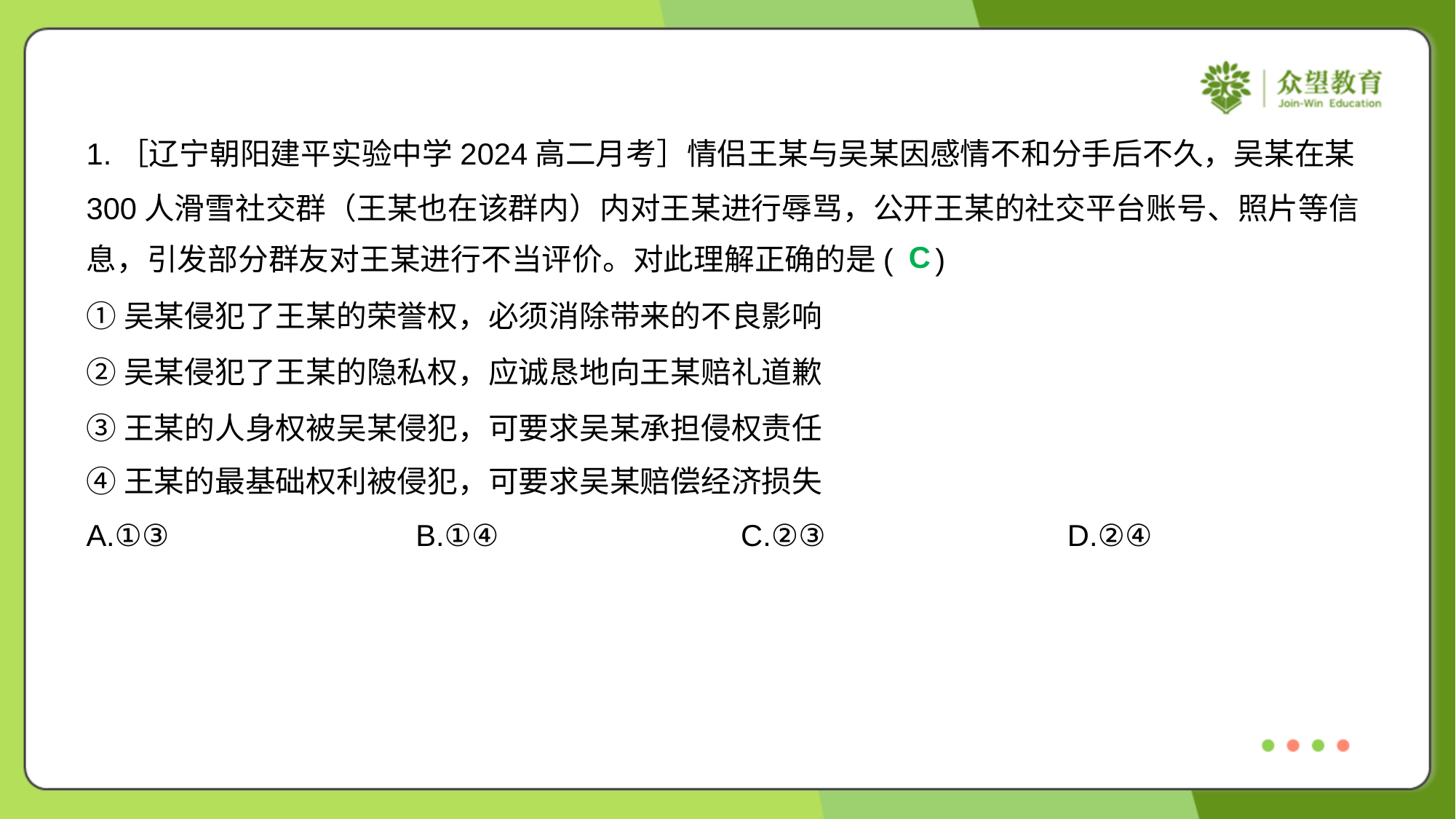

1.［辽宁朝阳建平实验中学2024高二月考］情侣王某与吴某因感情不和分手后不久，吴某在某
300人滑雪社交群（王某也在该群内）内对王某进行辱骂，公开王某的社交平台账号、照片等信
息，引发部分群友对王某进行不当评价。对此理解正确的是(     )
C
①吴某侵犯了王某的荣誉权，必须消除带来的不良影响
②吴某侵犯了王某的隐私权，应诚恳地向王某赔礼道歉
③王某的人身权被吴某侵犯，可要求吴某承担侵权责任
④王某的最基础权利被侵犯，可要求吴某赔偿经济损失
A.①③	B.①④	C.②③	D.②④